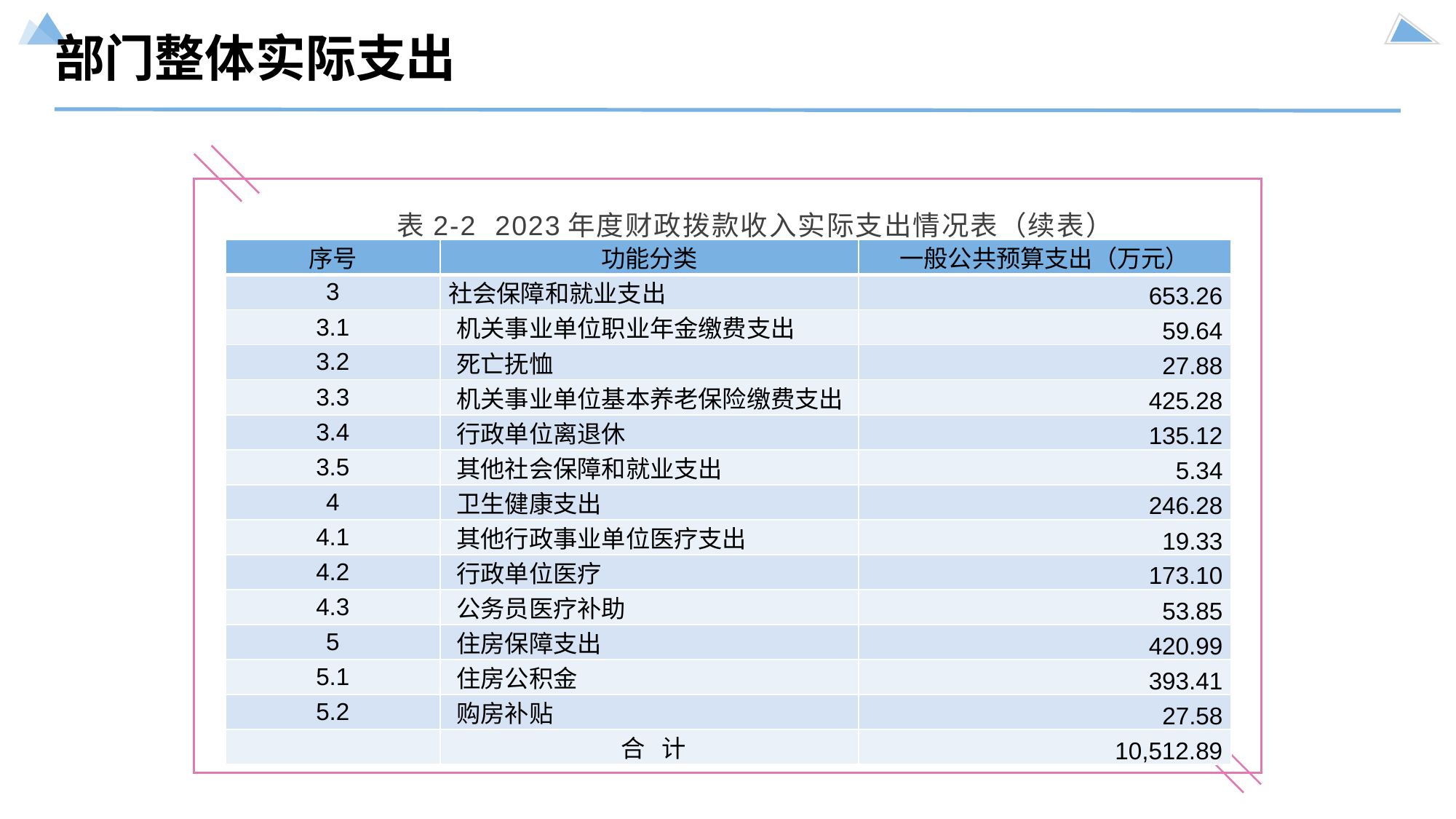

部门整体实际支出

表2-2  2023年度财政拨款收入实际支出情况表（续表）
| 序号 | 功能分类 | 一般公共预算支出（万元） |
| --- | --- | --- |
| 3 | 社会保障和就业支出 | 653.26 |
| 3.1 | 机关事业单位职业年金缴费支出 | 59.64 |
| 3.2 | 死亡抚恤 | 27.88 |
| 3.3 | 机关事业单位基本养老保险缴费支出 | 425.28 |
| 3.4 | 行政单位离退休 | 135.12 |
| 3.5 | 其他社会保障和就业支出 | 5.34 |
| 4 | 卫生健康支出 | 246.28 |
| 4.1 | 其他行政事业单位医疗支出 | 19.33 |
| 4.2 | 行政单位医疗 | 173.10 |
| 4.3 | 公务员医疗补助 | 53.85 |
| 5 | 住房保障支出 | 420.99 |
| 5.1 | 住房公积金 | 393.41 |
| 5.2 | 购房补贴 | 27.58 |
|  | 合 计 | 10,512.89 |